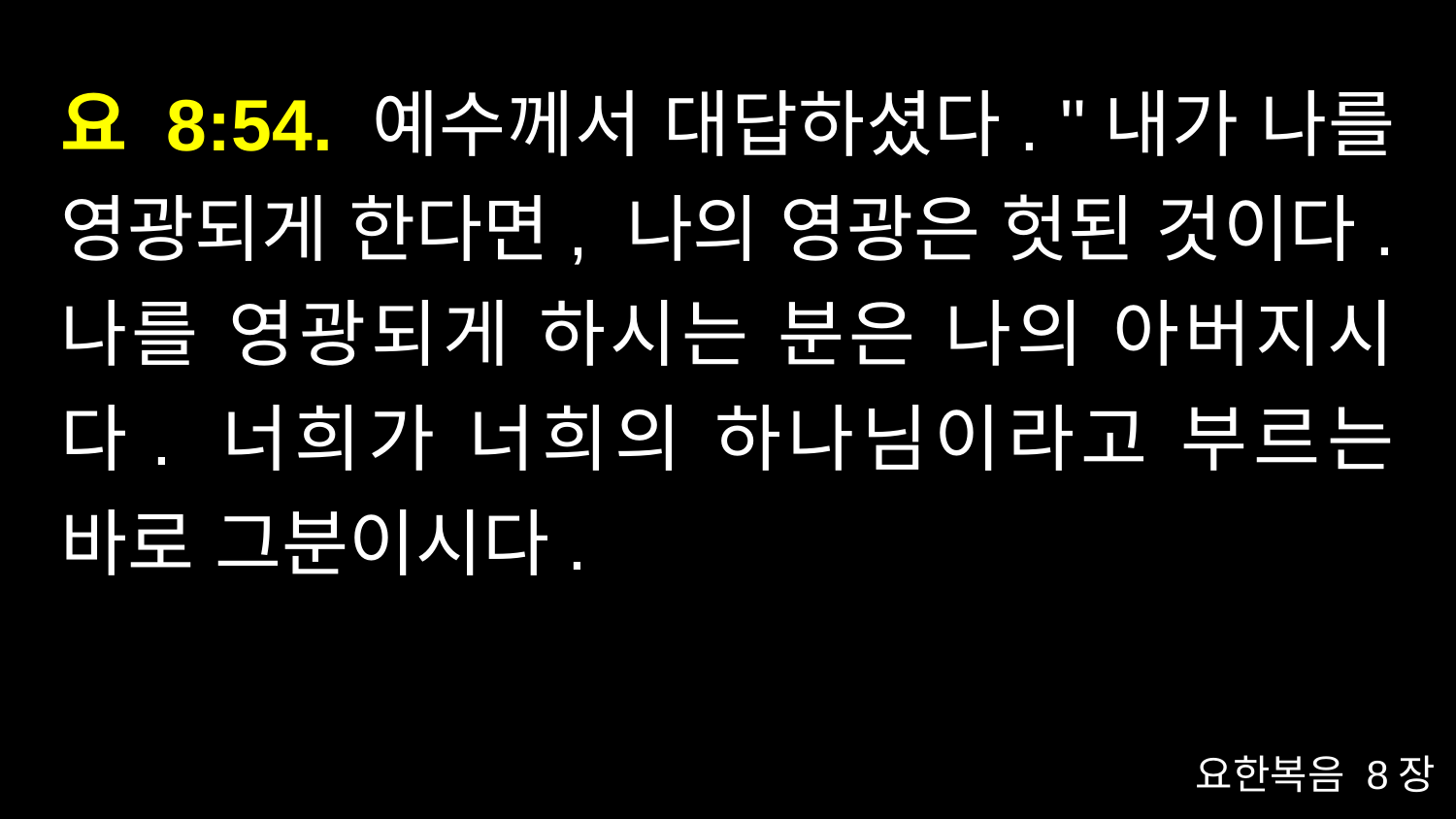

# 요 8:54. 예수께서 대답하셨다. "내가 나를 영광되게 한다면, 나의 영광은 헛된 것이다. 나를 영광되게 하시는 분은 나의 아버지시다. 너희가 너희의 하나님이라고 부르는 바로 그분이시다.
요한복음 8장